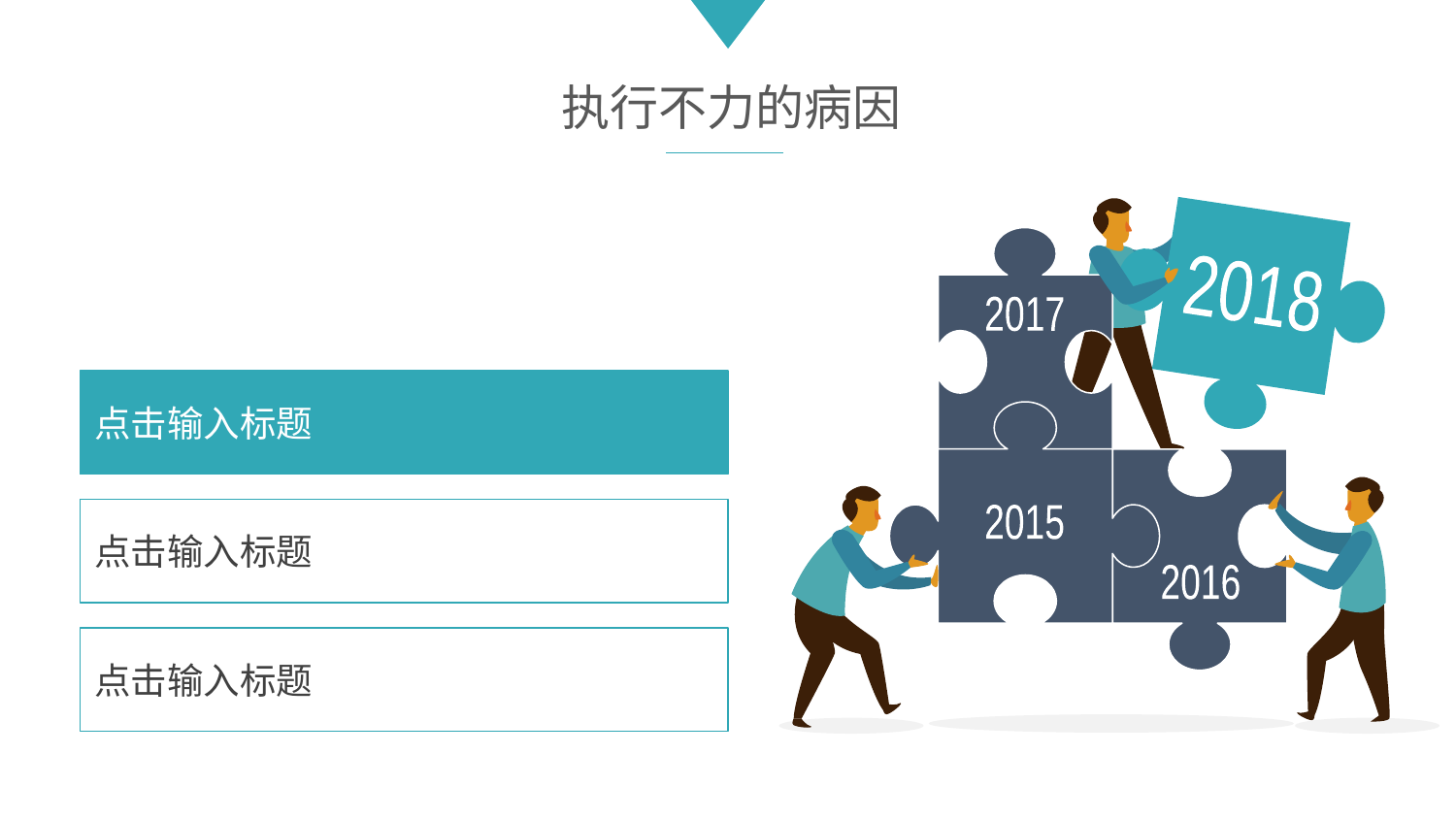

执行不力的病因

2018
2017
2015
2016
点击输入标题
点击输入标题
点击输入标题